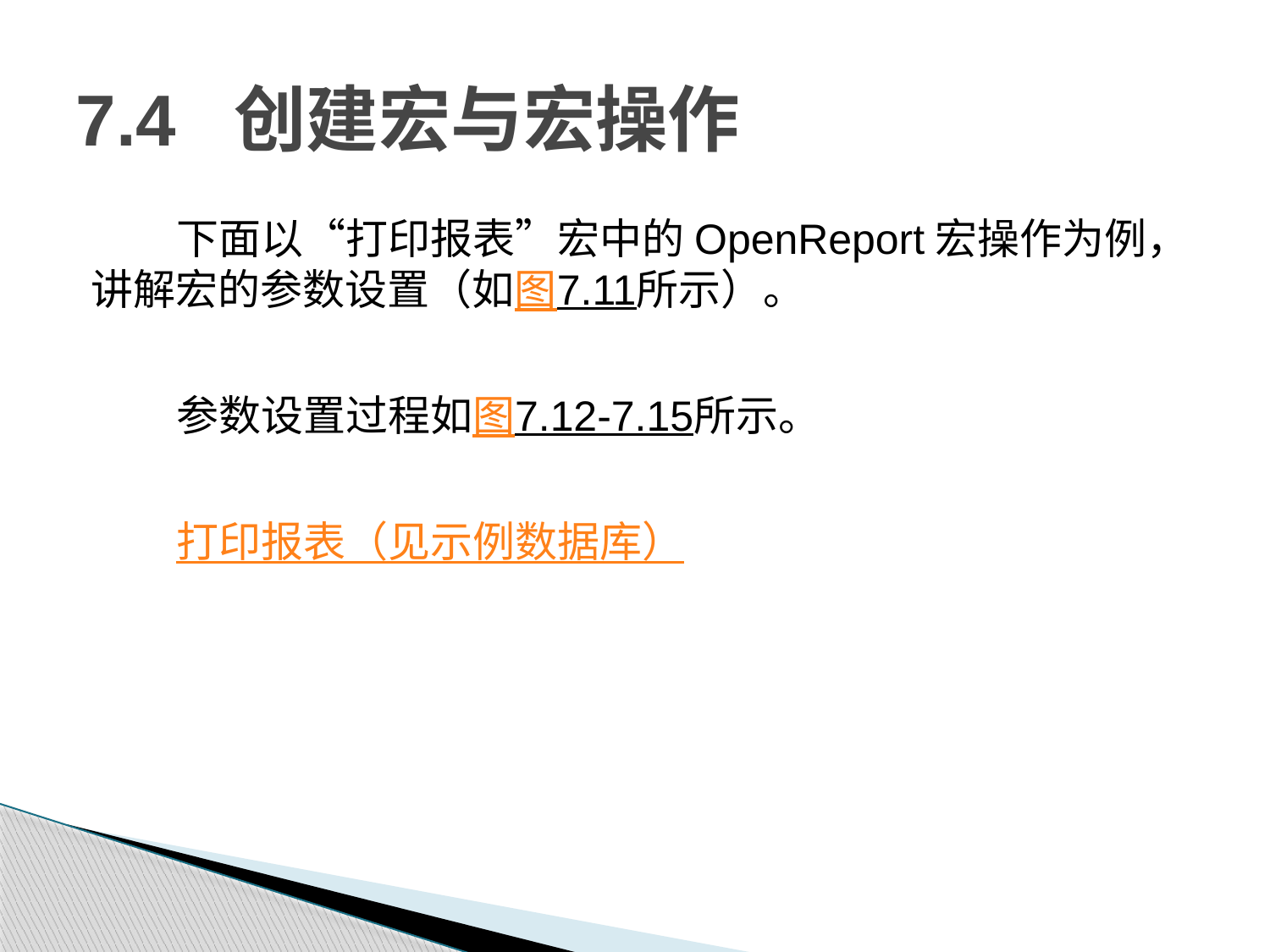

# 7.4  创建宏与宏操作
下面以“打印报表”宏中的OpenReport宏操作为例，讲解宏的参数设置（如图7.11所示）。

参数设置过程如图7.12-7.15所示。

打印报表（见示例数据库）